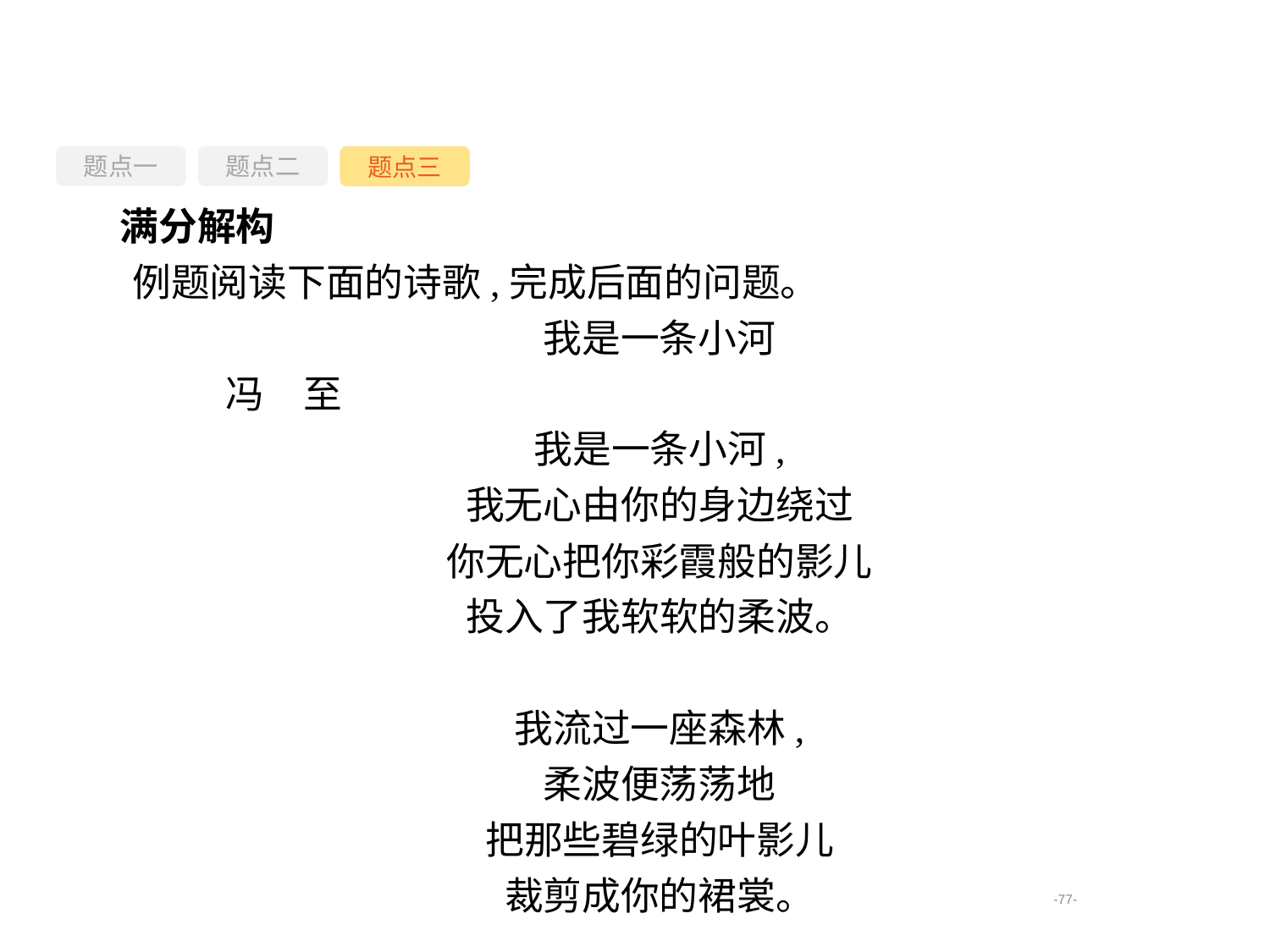

题点一
题点三
题点二
满分解构
例题阅读下面的诗歌,完成后面的问题。
我是一条小河
	冯　至
我是一条小河,
我无心由你的身边绕过
你无心把你彩霞般的影儿
投入了我软软的柔波。

我流过一座森林,
柔波便荡荡地
把那些碧绿的叶影儿
裁剪成你的裙裳。
-77-